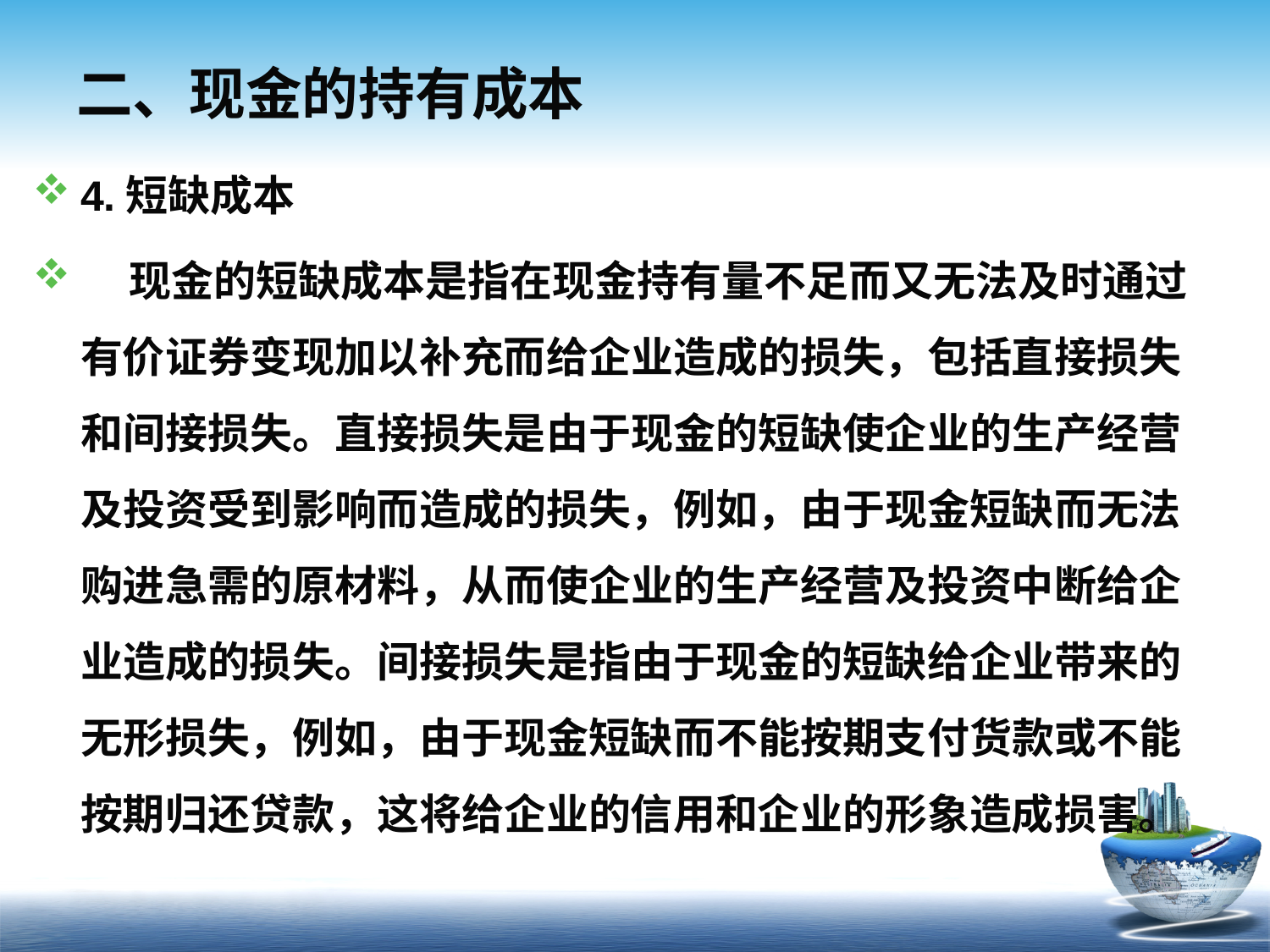

# 二、现金的持有成本
4.短缺成本
    现金的短缺成本是指在现金持有量不足而又无法及时通过有价证券变现加以补充而给企业造成的损失，包括直接损失和间接损失。直接损失是由于现金的短缺使企业的生产经营及投资受到影响而造成的损失，例如，由于现金短缺而无法购进急需的原材料，从而使企业的生产经营及投资中断给企业造成的损失。间接损失是指由于现金的短缺给企业带来的无形损失，例如，由于现金短缺而不能按期支付货款或不能按期归还贷款，这将给企业的信用和企业的形象造成损害。